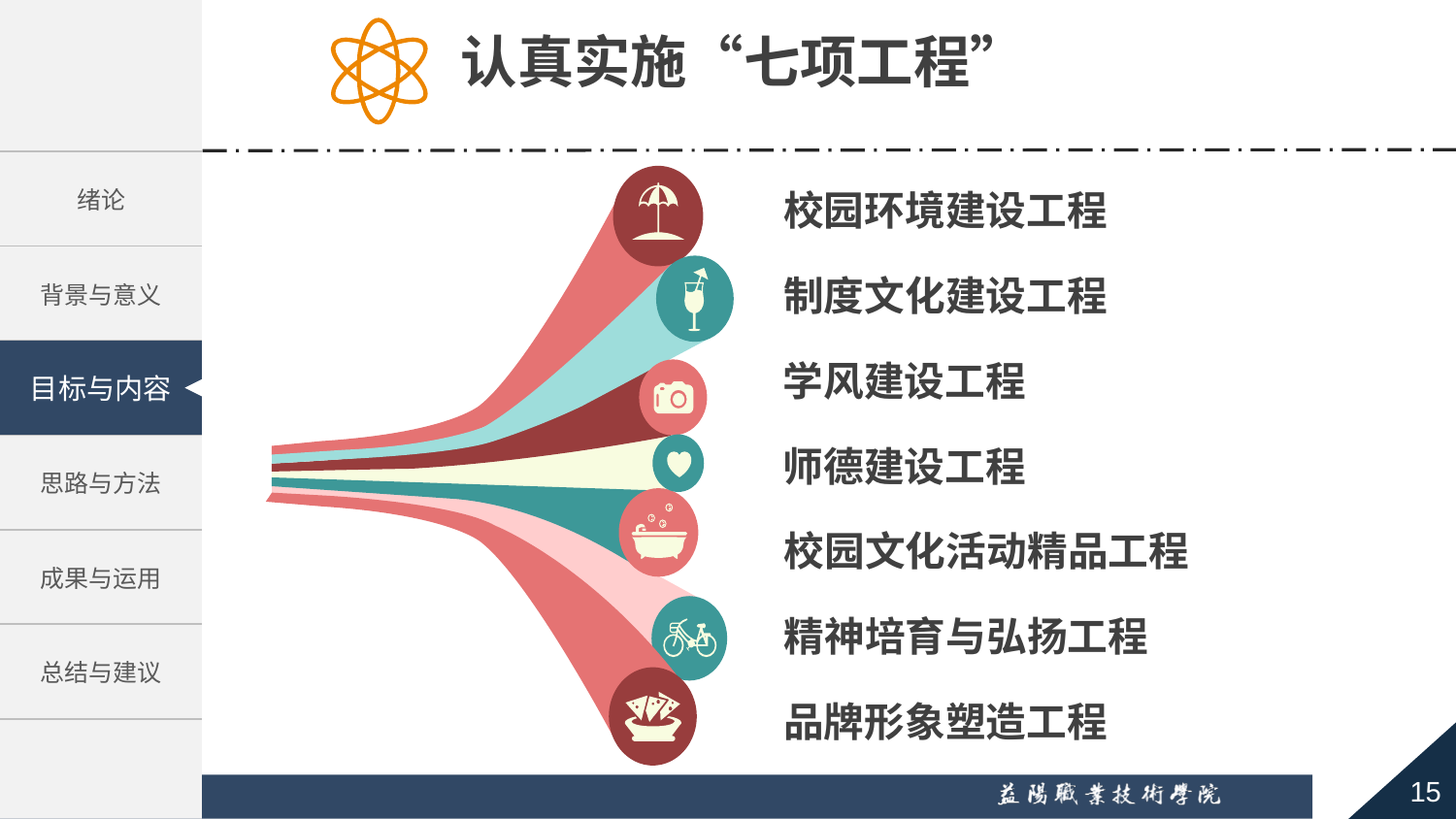

认真实施“七项工程”

校园环境建设工程
制度文化建设工程
学风建设工程
师德建设工程
校园文化活动精品工程
精神培育与弘扬工程
品牌形象塑造工程